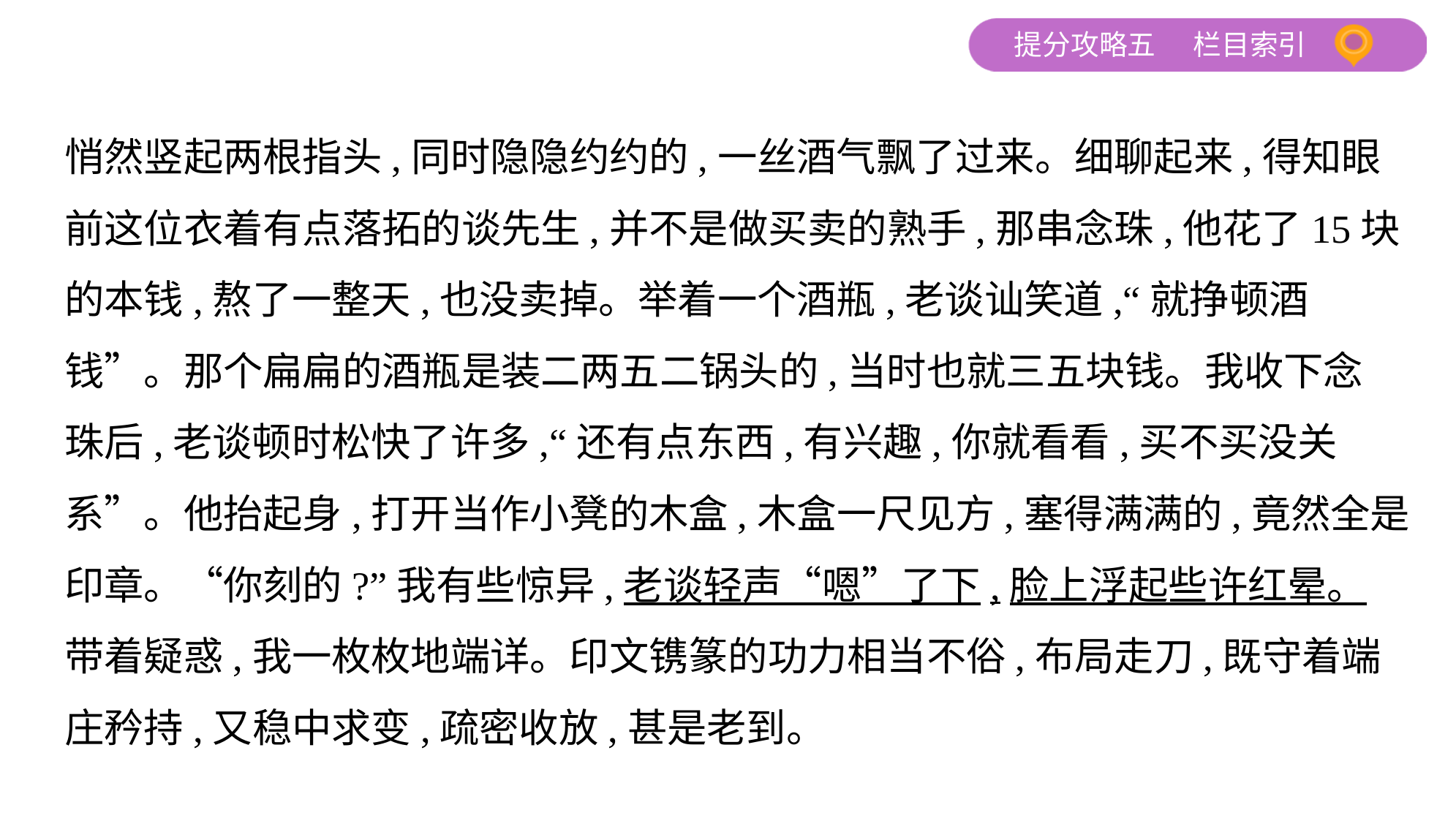

悄然竖起两根指头,同时隐隐约约的,一丝酒气飘了过来。细聊起来,得知眼
前这位衣着有点落拓的谈先生,并不是做买卖的熟手,那串念珠,他花了15块
的本钱,熬了一整天,也没卖掉。举着一个酒瓶,老谈讪笑道,“就挣顿酒
钱”。那个扁扁的酒瓶是装二两五二锅头的,当时也就三五块钱。我收下念
珠后,老谈顿时松快了许多,“还有点东西,有兴趣,你就看看,买不买没关
系”。他抬起身,打开当作小凳的木盒,木盒一尺见方,塞得满满的,竟然全是
印章。“你刻的?”我有些惊异,老谈轻声“嗯”了下,脸上浮起些许红晕。
带着疑惑,我一枚枚地端详。印文镌篆的功力相当不俗,布局走刀,既守着端
庄矜持,又稳中求变,疏密收放,甚是老到。